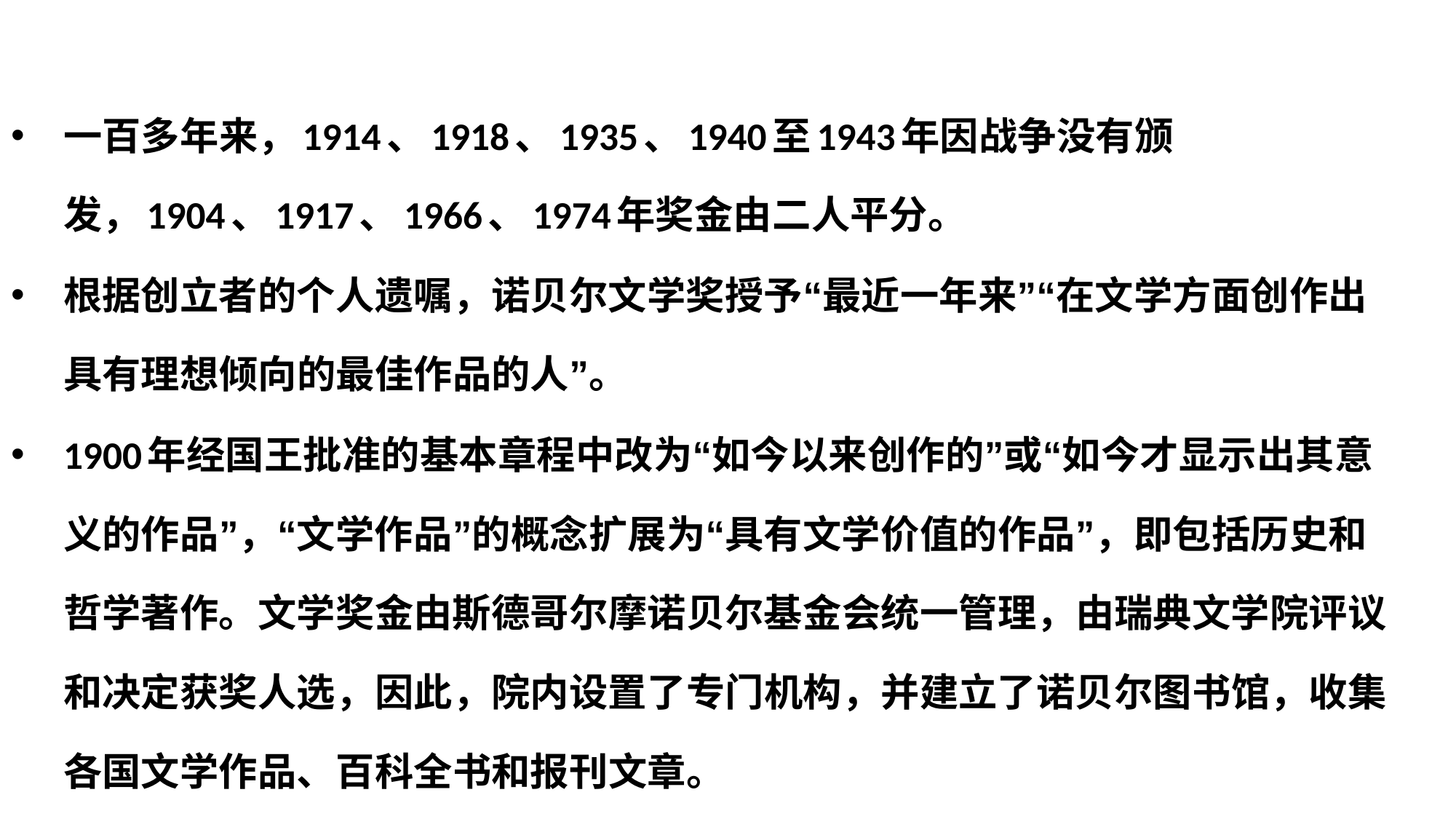

一百多年来，1914、1918、1935、1940至1943年因战争没有颁发，1904、1917、1966、1974年奖金由二人平分。
根据创立者的个人遗嘱，诺贝尔文学奖授予“最近一年来”“在文学方面创作出具有理想倾向的最佳作品的人”。
1900年经国王批准的基本章程中改为“如今以来创作的”或“如今才显示出其意义的作品”，“文学作品”的概念扩展为“具有文学价值的作品”，即包括历史和哲学著作。文学奖金由斯德哥尔摩诺贝尔基金会统一管理，由瑞典文学院评议和决定获奖人选，因此，院内设置了专门机构，并建立了诺贝尔图书馆，收集各国文学作品、百科全书和报刊文章。